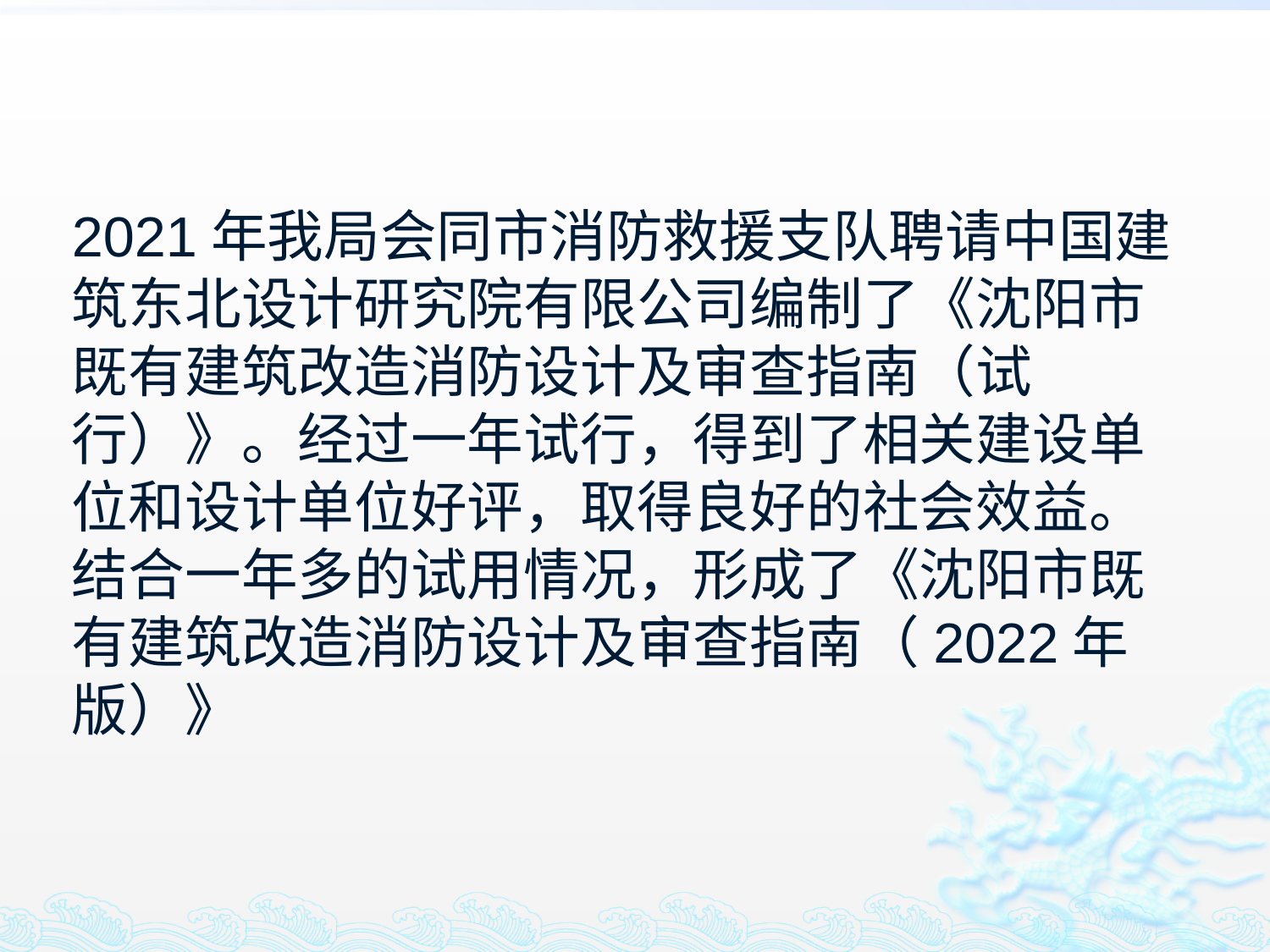

# 2021年我局会同市消防救援支队聘请中国建筑东北设计研究院有限公司编制了《沈阳市既有建筑改造消防设计及审查指南（试行）》。经过一年试行，得到了相关建设单位和设计单位好评，取得良好的社会效益。结合一年多的试用情况，形成了《沈阳市既有建筑改造消防设计及审查指南（2022年版）》